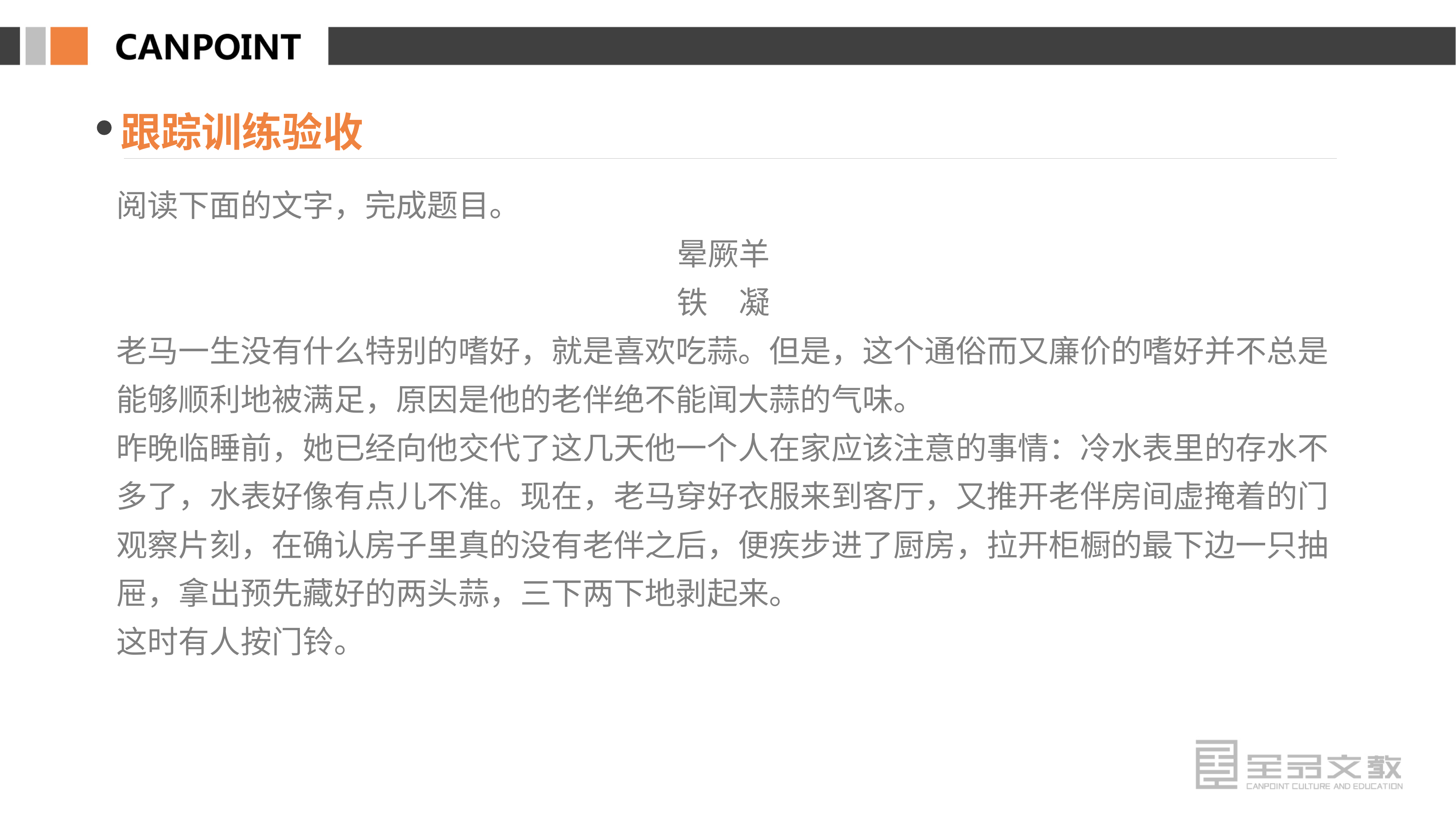

跟踪训练验收

阅读下面的文字，完成题目。
晕厥羊
铁　凝
老马一生没有什么特别的嗜好，就是喜欢吃蒜。但是，这个通俗而又廉价的嗜好并不总是能够顺利地被满足，原因是他的老伴绝不能闻大蒜的气味。
昨晚临睡前，她已经向他交代了这几天他一个人在家应该注意的事情：冷水表里的存水不多了，水表好像有点儿不准。现在，老马穿好衣服来到客厅，又推开老伴房间虚掩着的门观察片刻，在确认房子里真的没有老伴之后，便疾步进了厨房，拉开柜橱的最下边一只抽屉，拿出预先藏好的两头蒜，三下两下地剥起来。
这时有人按门铃。